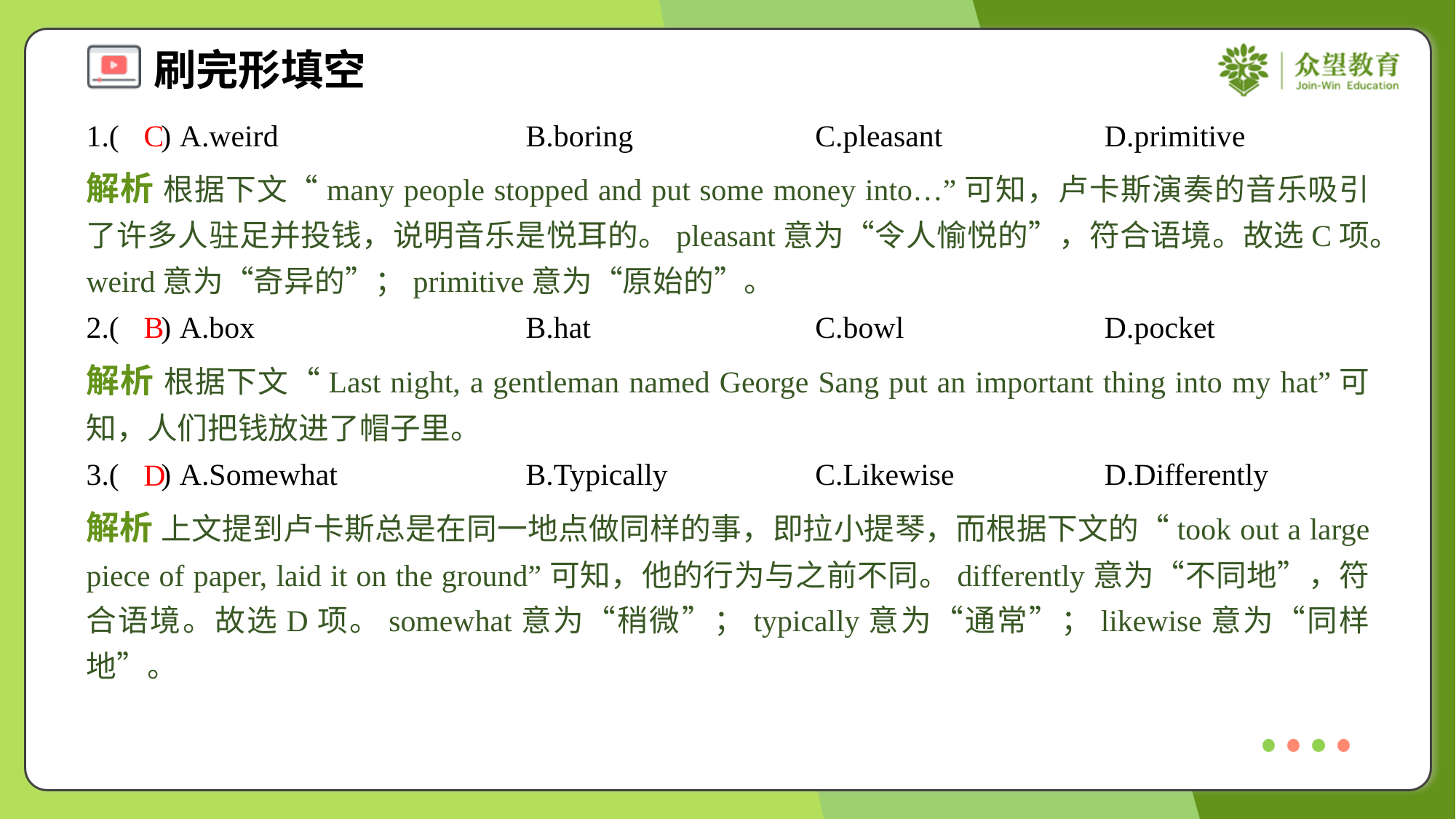

1.(     ) A.weird	B.boring	C.pleasant	D.primitive
C
解析 根据下文“many people stopped and put some money into…”可知，卢卡斯演奏的音乐吸引了许多人驻足并投钱，说明音乐是悦耳的。pleasant意为“令人愉悦的”，符合语境。故选C项。weird意为“奇异的”；primitive意为“原始的”。
2.(     ) A.box	B.hat	C.bowl	D.pocket
B
解析 根据下文“Last night, a gentleman named George Sang put an important thing into my hat”可知，人们把钱放进了帽子里。
3.(     ) A.Somewhat	B.Typically	C.Likewise	D.Differently
D
解析 上文提到卢卡斯总是在同一地点做同样的事，即拉小提琴，而根据下文的“took out a large piece of paper, laid it on the ground”可知，他的行为与之前不同。differently意为“不同地”，符合语境。故选D项。somewhat意为“稍微”；typically意为“通常”；likewise意为“同样地”。